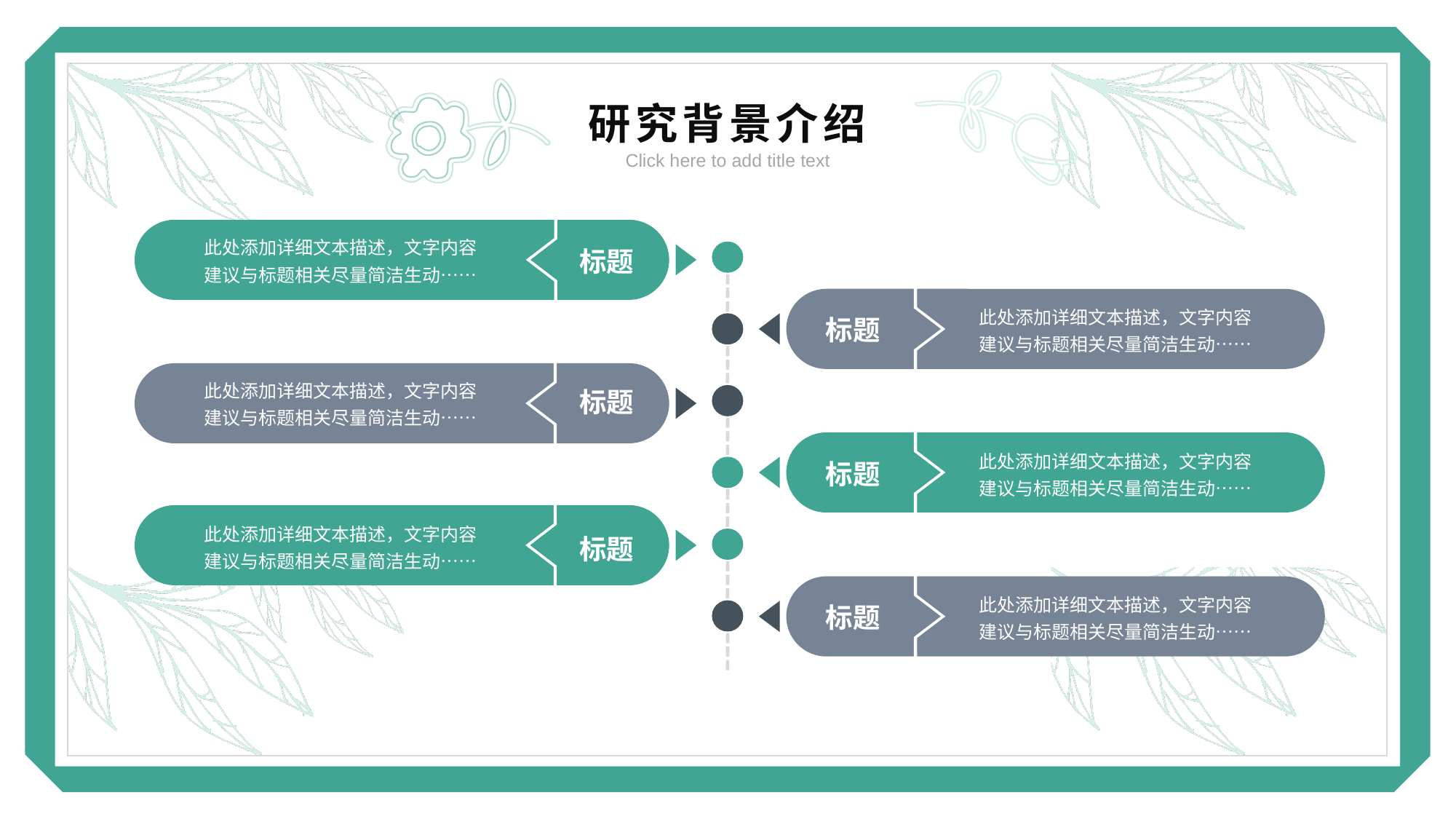

研究背景介绍
Click here to add title text

此处添加详细文本描述，文字内容建议与标题相关尽量简洁生动……
标题

此处添加详细文本描述，文字内容建议与标题相关尽量简洁生动……
标题

此处添加详细文本描述，文字内容建议与标题相关尽量简洁生动……
标题

此处添加详细文本描述，文字内容建议与标题相关尽量简洁生动……
标题

此处添加详细文本描述，文字内容建议与标题相关尽量简洁生动……
标题

此处添加详细文本描述，文字内容建议与标题相关尽量简洁生动……
标题